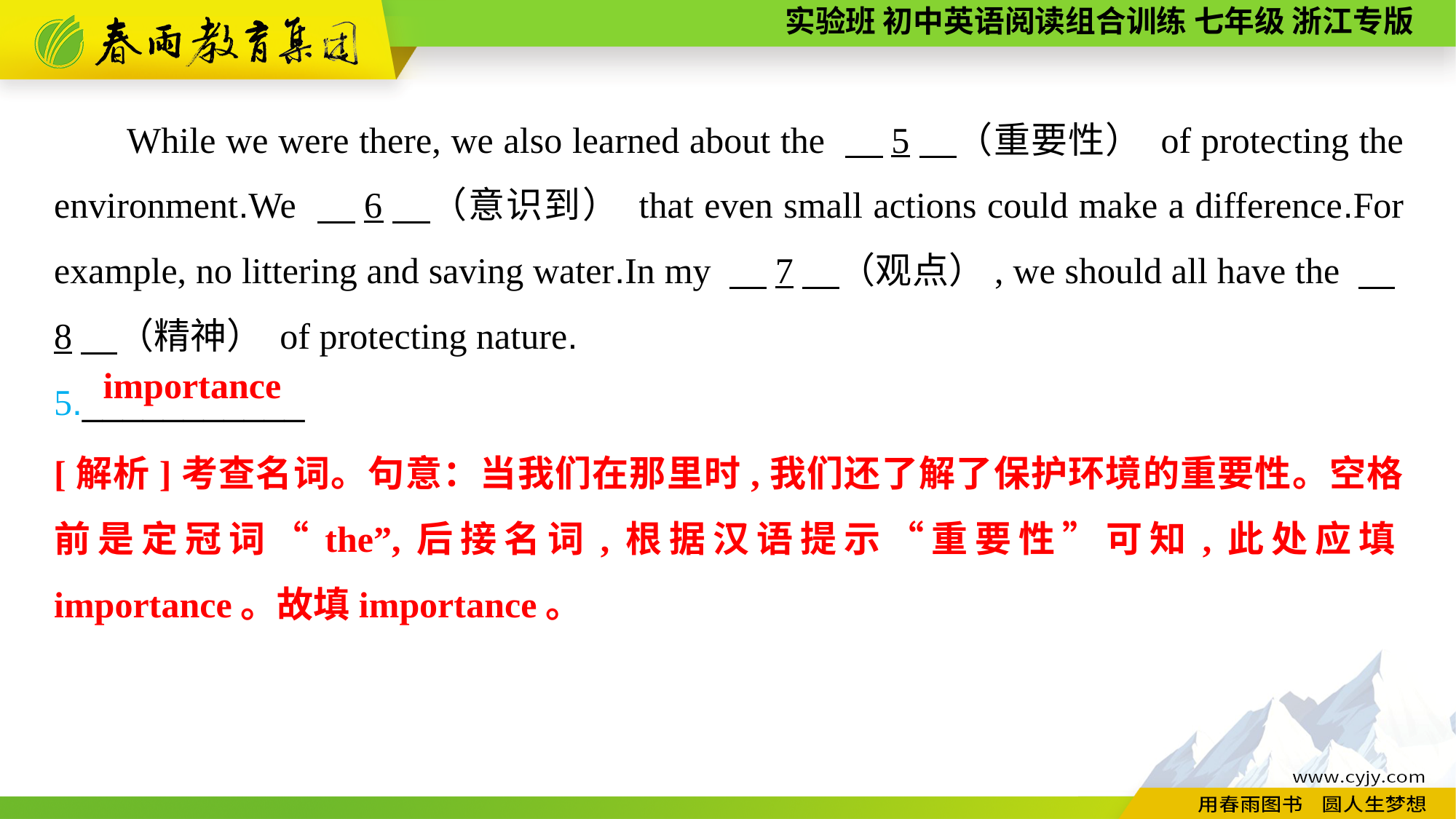

While we were there, we also learned about the 　5　（重要性） of protecting the environment.We 　6　（意识到） that even small actions could make a difference.For example, no littering and saving water.In my 　7　（观点）, we should all have the 　8　（精神） of protecting nature.
5.___________
importance
[解析]考查名词。句意：当我们在那里时,我们还了解了保护环境的重要性。空格前是定冠词“the”,后接名词,根据汉语提示“重要性”可知,此处应填importance。故填importance。